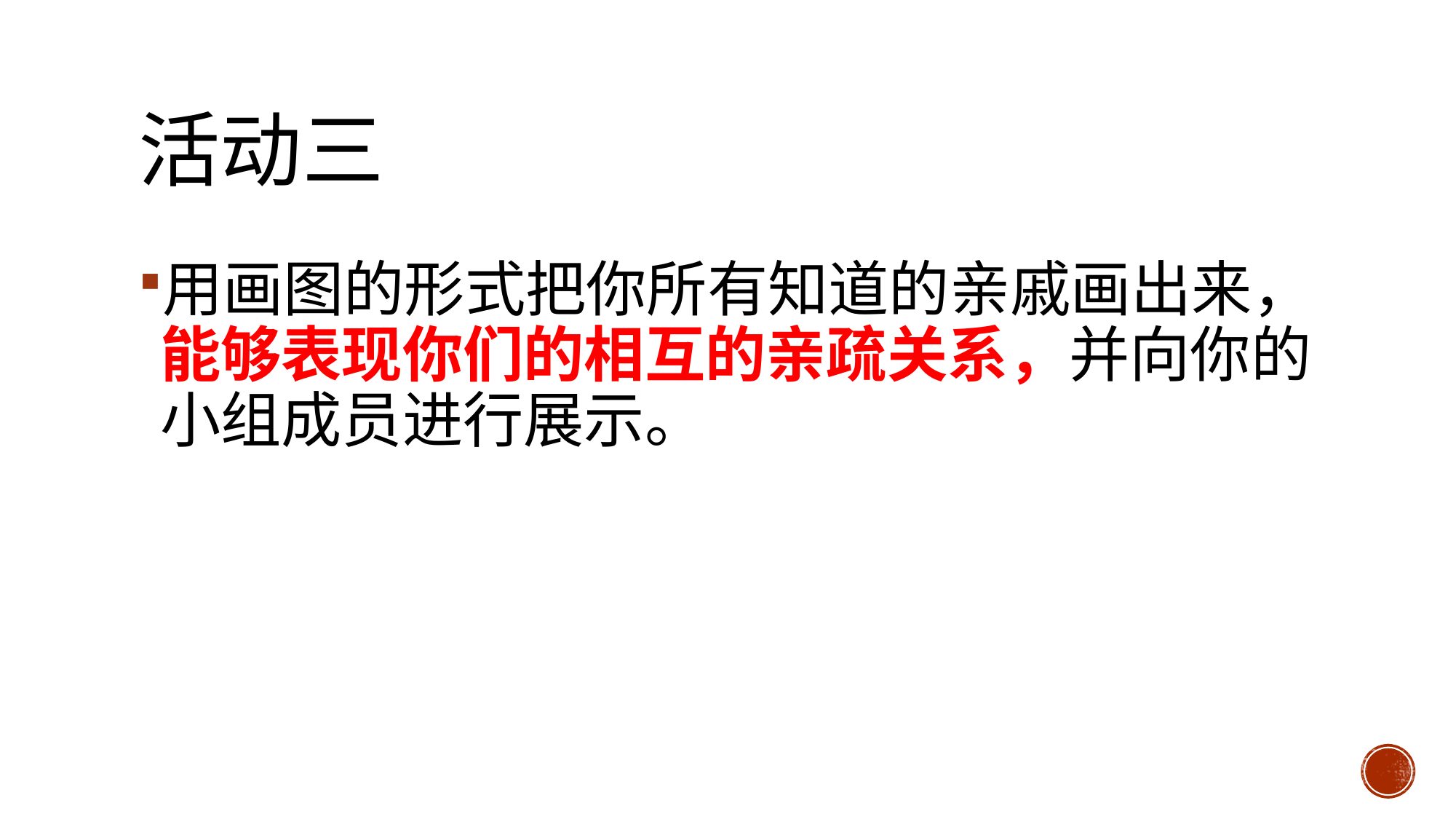

# 活动三
用画图的形式把你所有知道的亲戚画出来，能够表现你们的相互的亲疏关系，并向你的小组成员进行展示。